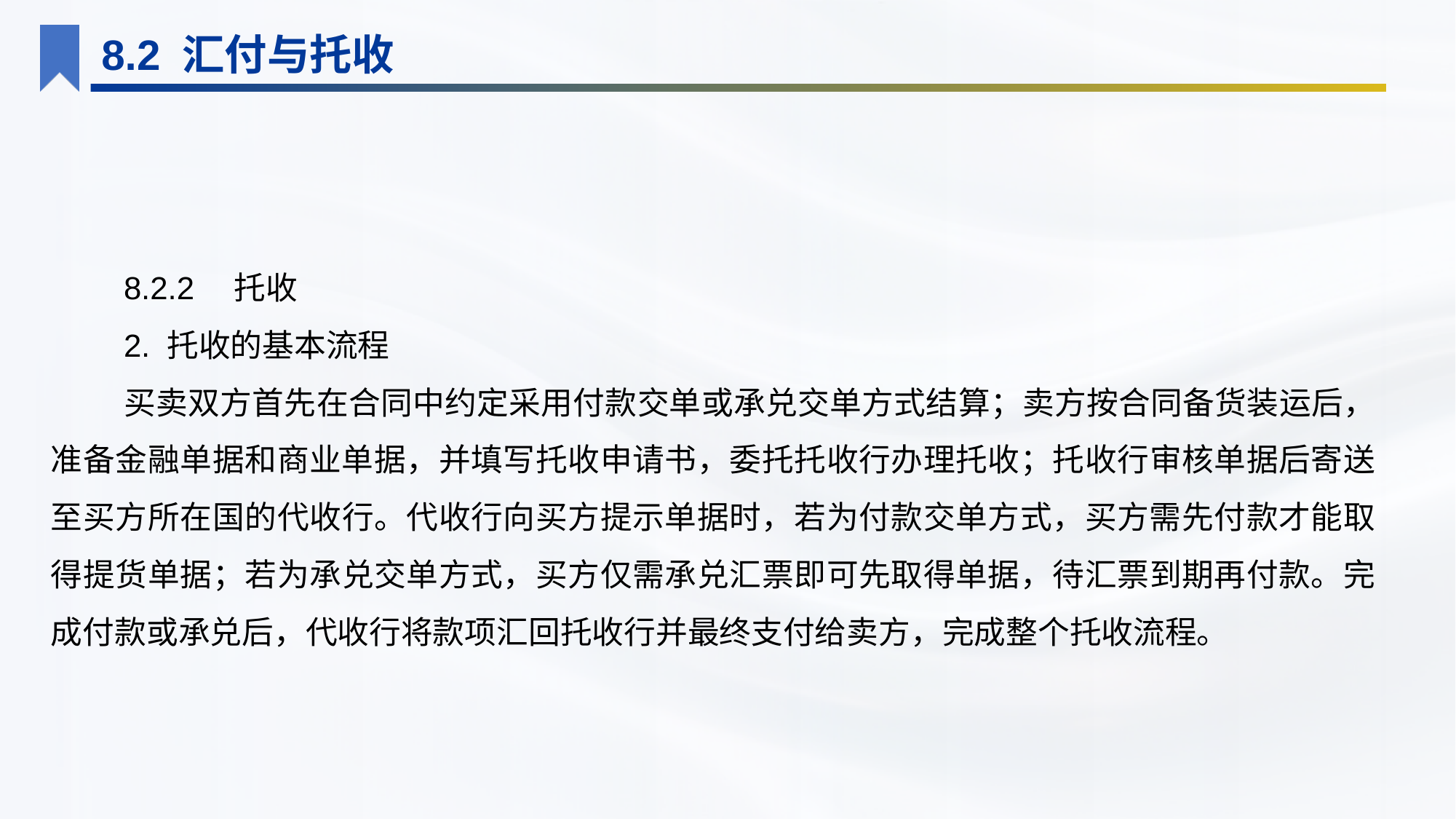

8.2 汇付与托收
8.2.2　托收
2. 托收的基本流程
买卖双方首先在合同中约定采用付款交单或承兑交单方式结算；卖方按合同备货装运后，准备金融单据和商业单据，并填写托收申请书，委托托收行办理托收；托收行审核单据后寄送至买方所在国的代收行。代收行向买方提示单据时，若为付款交单方式，买方需先付款才能取得提货单据；若为承兑交单方式，买方仅需承兑汇票即可先取得单据，待汇票到期再付款。完成付款或承兑后，代收行将款项汇回托收行并最终支付给卖方，完成整个托收流程。